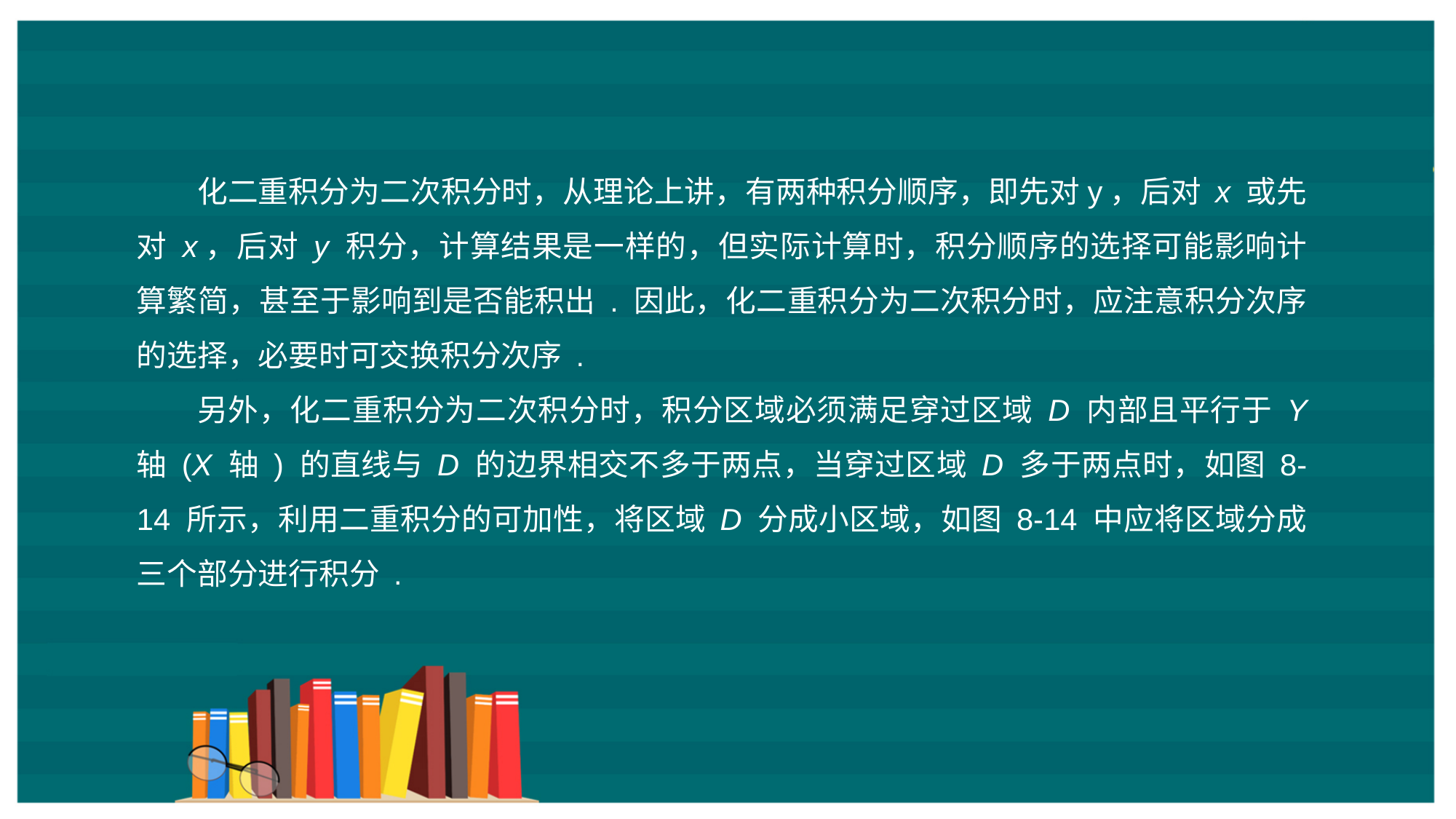

化二重积分为二次积分时，从理论上讲，有两种积分顺序，即先对y，后对 x 或先对 x，后对 y 积分，计算结果是一样的，但实际计算时，积分顺序的选择可能影响计算繁简，甚至于影响到是否能积出 . 因此，化二重积分为二次积分时，应注意积分次序的选择，必要时可交换积分次序 .
另外，化二重积分为二次积分时，积分区域必须满足穿过区域 D 内部且平行于 Y 轴 (X 轴 ) 的直线与 D 的边界相交不多于两点，当穿过区域 D 多于两点时，如图 8-14 所示，利用二重积分的可加性，将区域 D 分成小区域，如图 8-14 中应将区域分成三个部分进行积分 .